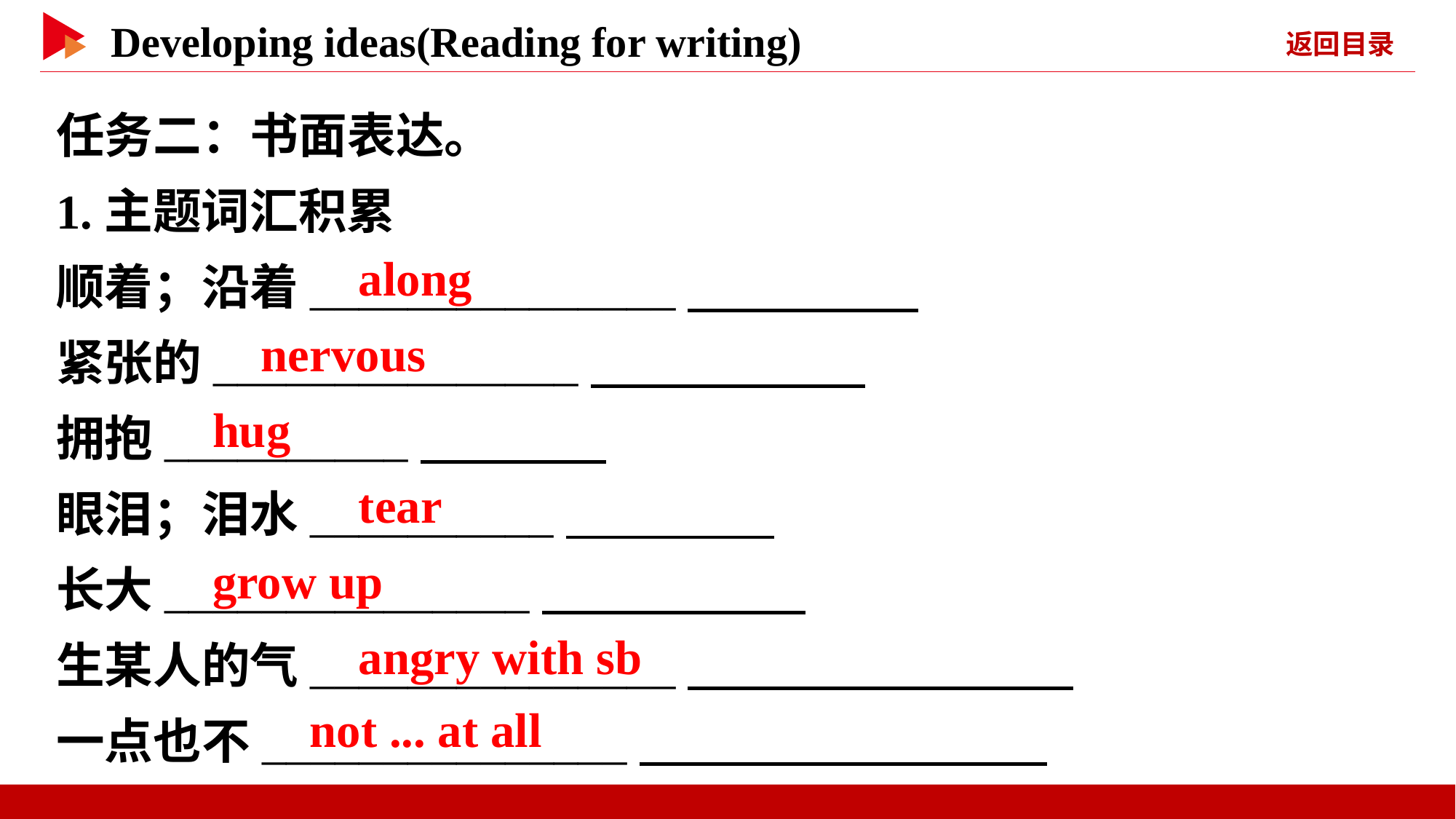

任务二：书面表达。
1.主题词汇积累
顺着；沿着_______________
紧张的_______________
拥抱__________
眼泪；泪水__________
长大_______________
生某人的气_______________
一点也不_______________
　along
　nervous
　hug
　tear
　grow up
　angry with sb
　not ... at all